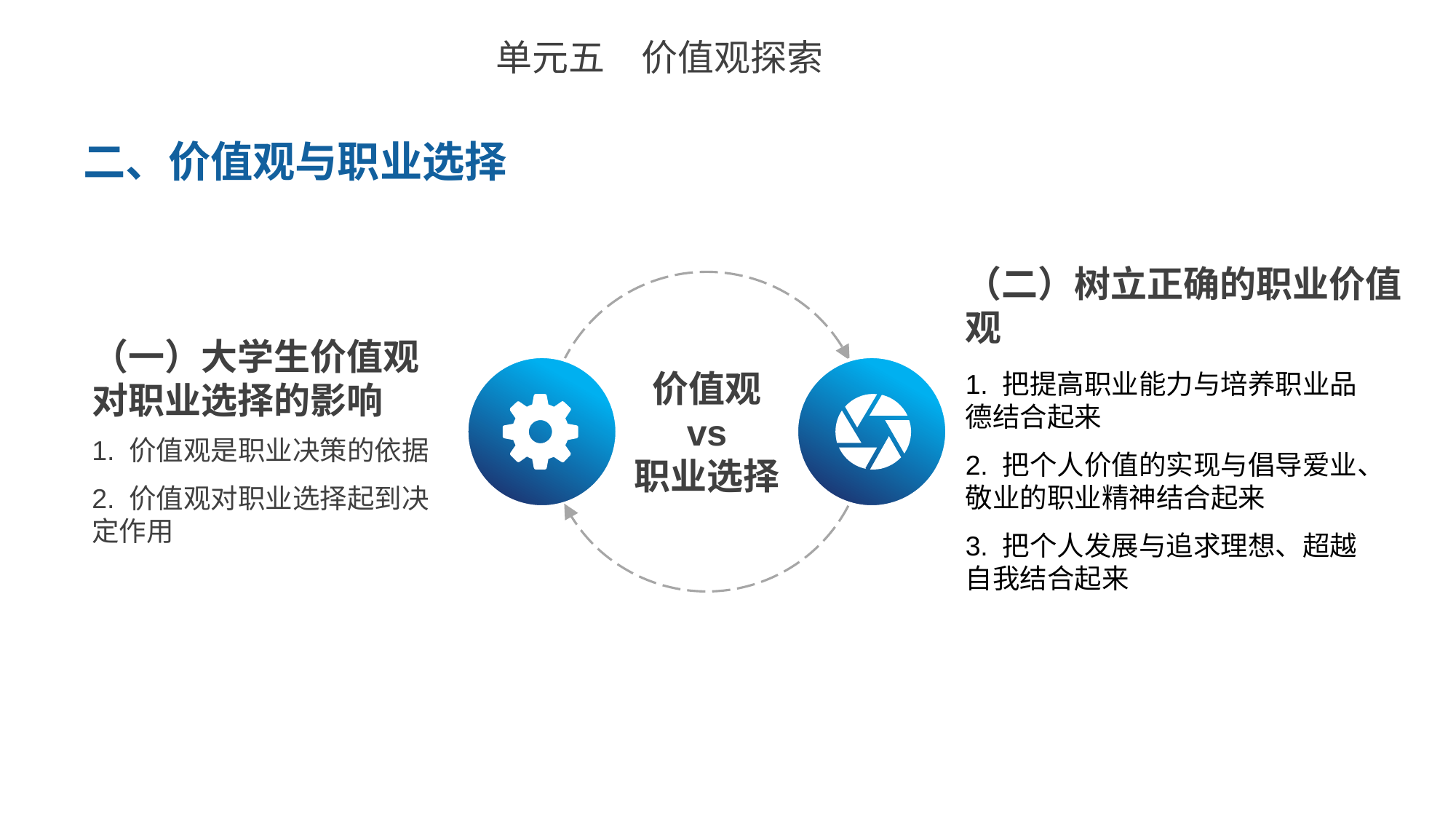

单元五　价值观探索
二、价值观与职业选择
（二）树立正确的职业价值观
1. 把提高职业能力与培养职业品德结合起来
2. 把个人价值的实现与倡导爱业、敬业的职业精神结合起来
3. 把个人发展与追求理想、超越自我结合起来

价值观
vs
职业选择

（一）大学生价值观对职业选择的影响
1. 价值观是职业决策的依据
2. 价值观对职业选择起到决定作用